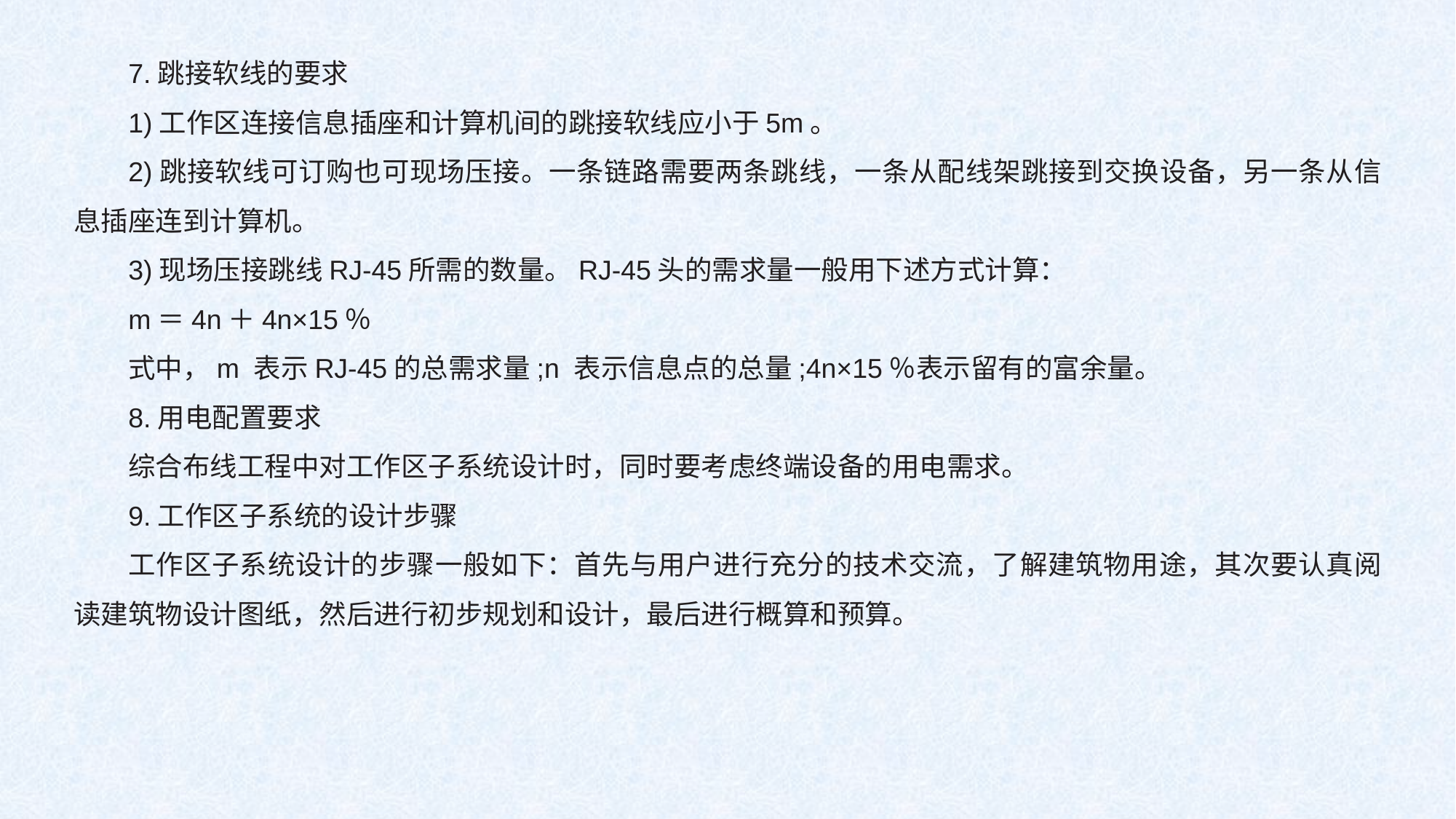

7.跳接软线的要求
1)工作区连接信息插座和计算机间的跳接软线应小于5m。
2)跳接软线可订购也可现场压接。一条链路需要两条跳线，一条从配线架跳接到交换设备，另一条从信息插座连到计算机。
3)现场压接跳线RJ-45所需的数量。RJ-45头的需求量一般用下述方式计算：
m＝4n＋4n×15％
式中，m 表示RJ-45的总需求量;n 表示信息点的总量;4n×15％表示留有的富余量。
8.用电配置要求
综合布线工程中对工作区子系统设计时，同时要考虑终端设备的用电需求。
9.工作区子系统的设计步骤
工作区子系统设计的步骤一般如下：首先与用户进行充分的技术交流，了解建筑物用途，其次要认真阅读建筑物设计图纸，然后进行初步规划和设计，最后进行概算和预算。